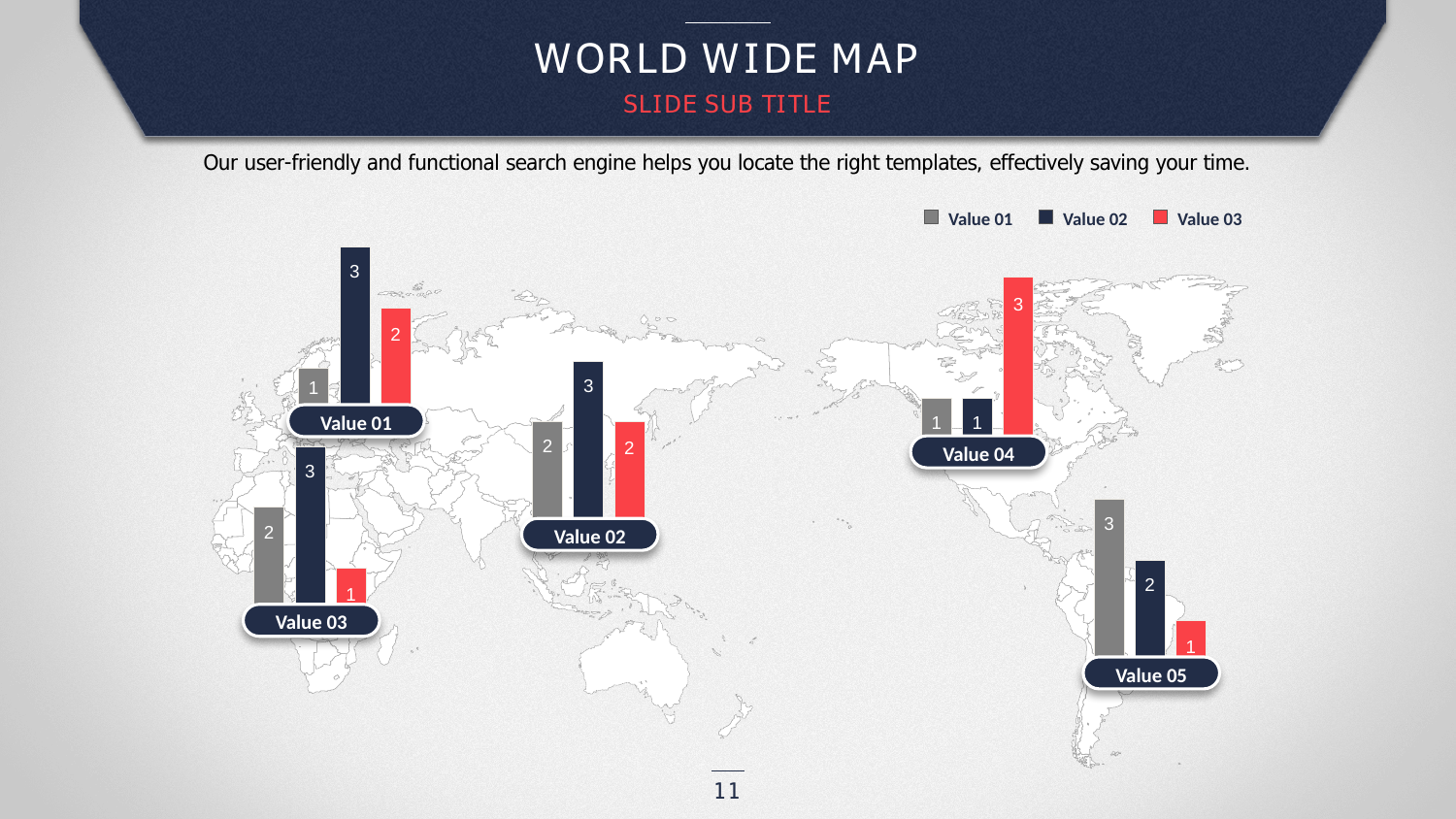

WORLD WIDE MAP
SLIDE SUB TITLE
Our user-friendly and functional search engine helps you locate the right templates, effectively saving your time.
Value 01
Value 03
Value 02

### Chart

| Category | 계열 1 |
|---|---|
| Korea | 1.0 |
| 항목 2 | 3.0 |
| 항목 3 | 2.0 |

### Chart

| Category | 계열 1 |
|---|---|
| Korea | 1.0 |
| 항목 2 | 1.0 |
| 항목 3 | 3.0 |

### Chart

| Category | 계열 1 |
|---|---|
| Korea | 2.0 |
| 항목 2 | 3.0 |
| 항목 3 | 2.0 |

Value 01

### Chart

| Category | 계열 1 |
|---|---|
| Korea | 2.0 |
| 항목 2 | 3.0 |
| 항목 3 | 1.0 |
Value 04

### Chart

| Category | 계열 1 |
|---|---|
| Korea | 3.0 |
| 항목 2 | 2.0 |
| 항목 3 | 1.0 |
Value 02

Value 03
Value 05
11